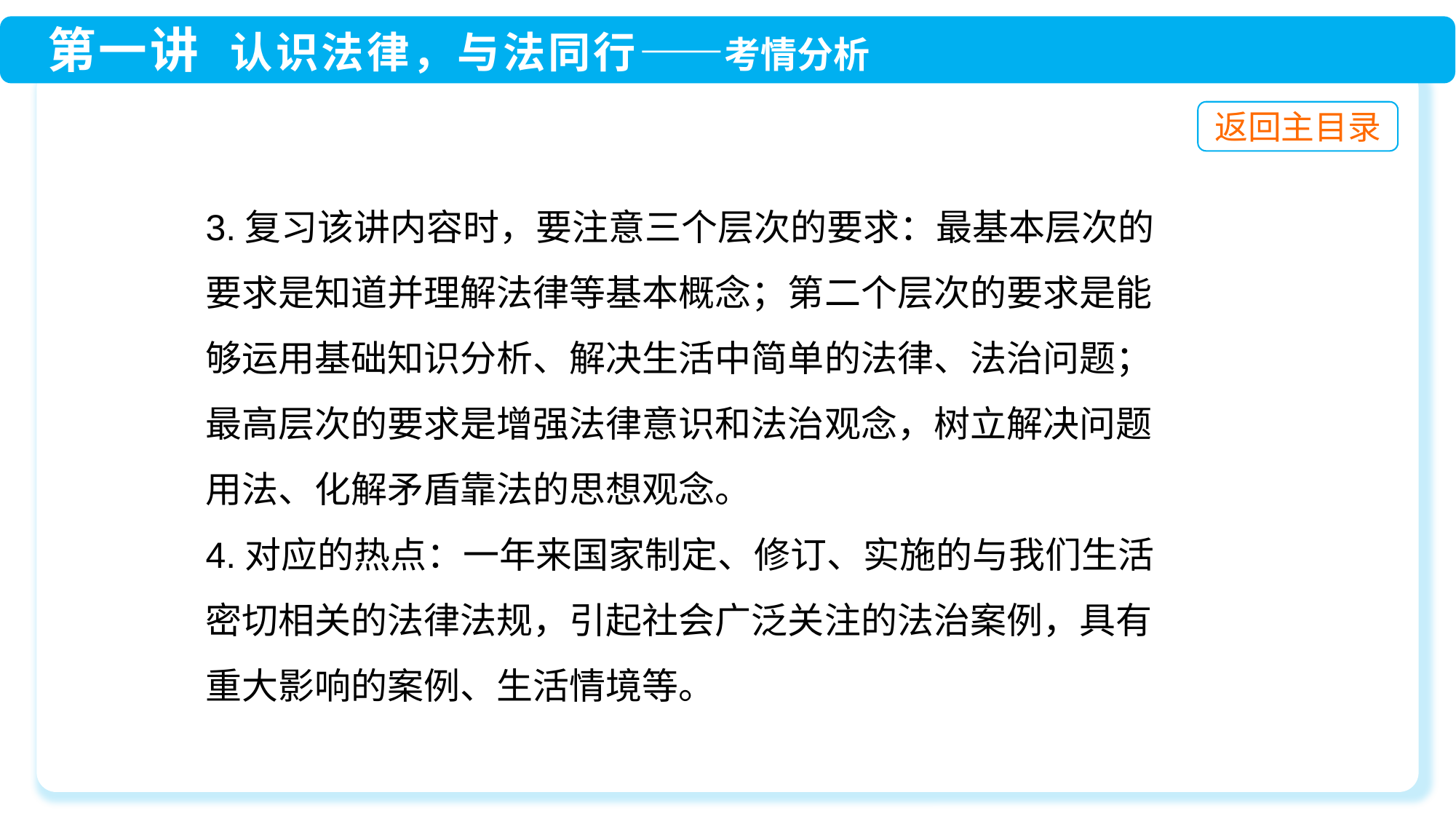

3.复习该讲内容时，要注意三个层次的要求：最基本层次的要求是知道并理解法律等基本概念；第二个层次的要求是能够运用基础知识分析、解决生活中简单的法律、法治问题；最高层次的要求是增强法律意识和法治观念，树立解决问题用法、化解矛盾靠法的思想观念。
4.对应的热点：一年来国家制定、修订、实施的与我们生活密切相关的法律法规，引起社会广泛关注的法治案例，具有重大影响的案例、生活情境等。